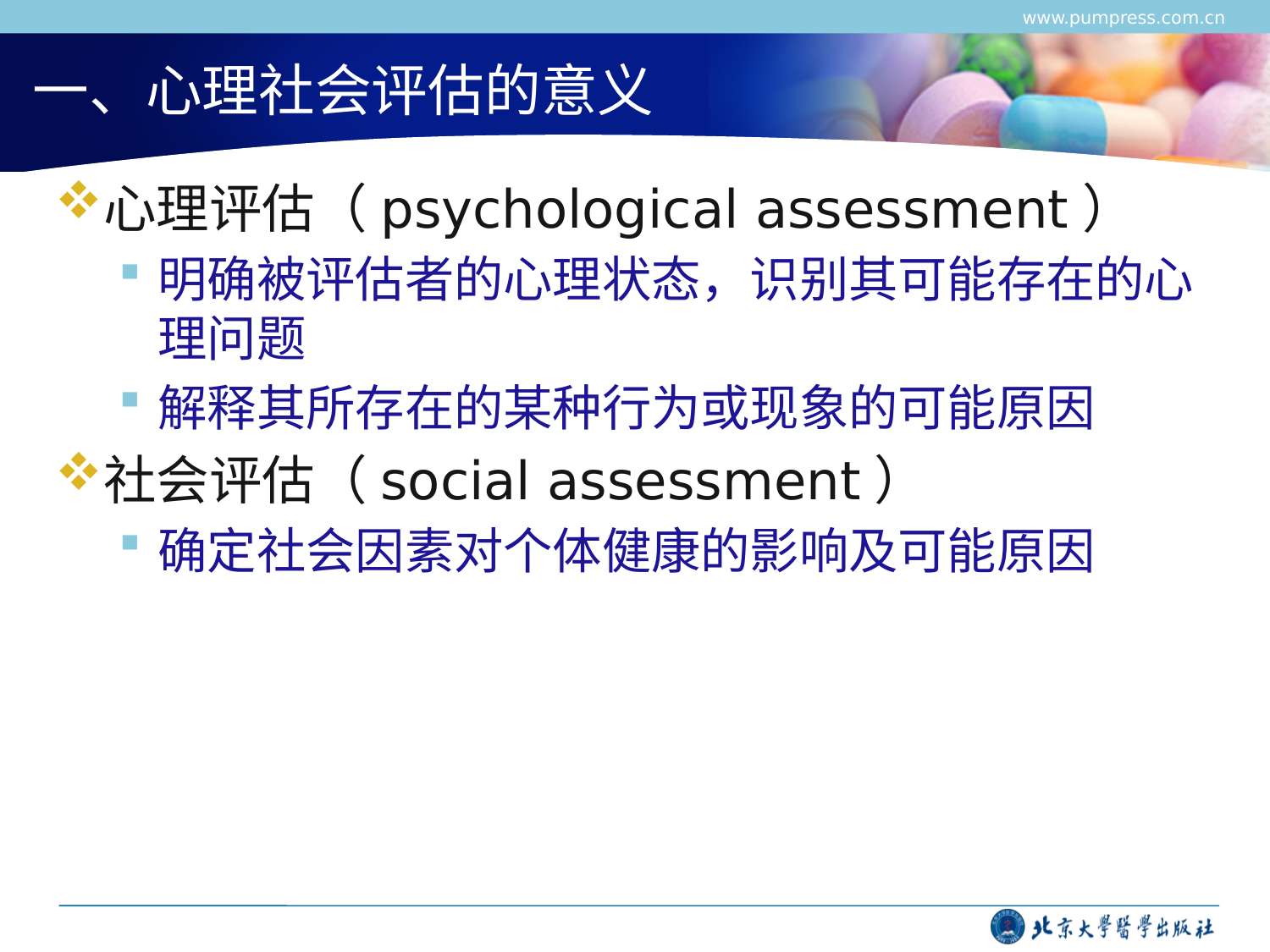

www.pumpress.com.cn
# 一、心理社会评估的意义
心理评估（psychological assessment）
明确被评估者的心理状态，识别其可能存在的心理问题
解释其所存在的某种行为或现象的可能原因
社会评估（social assessment）
确定社会因素对个体健康的影响及可能原因